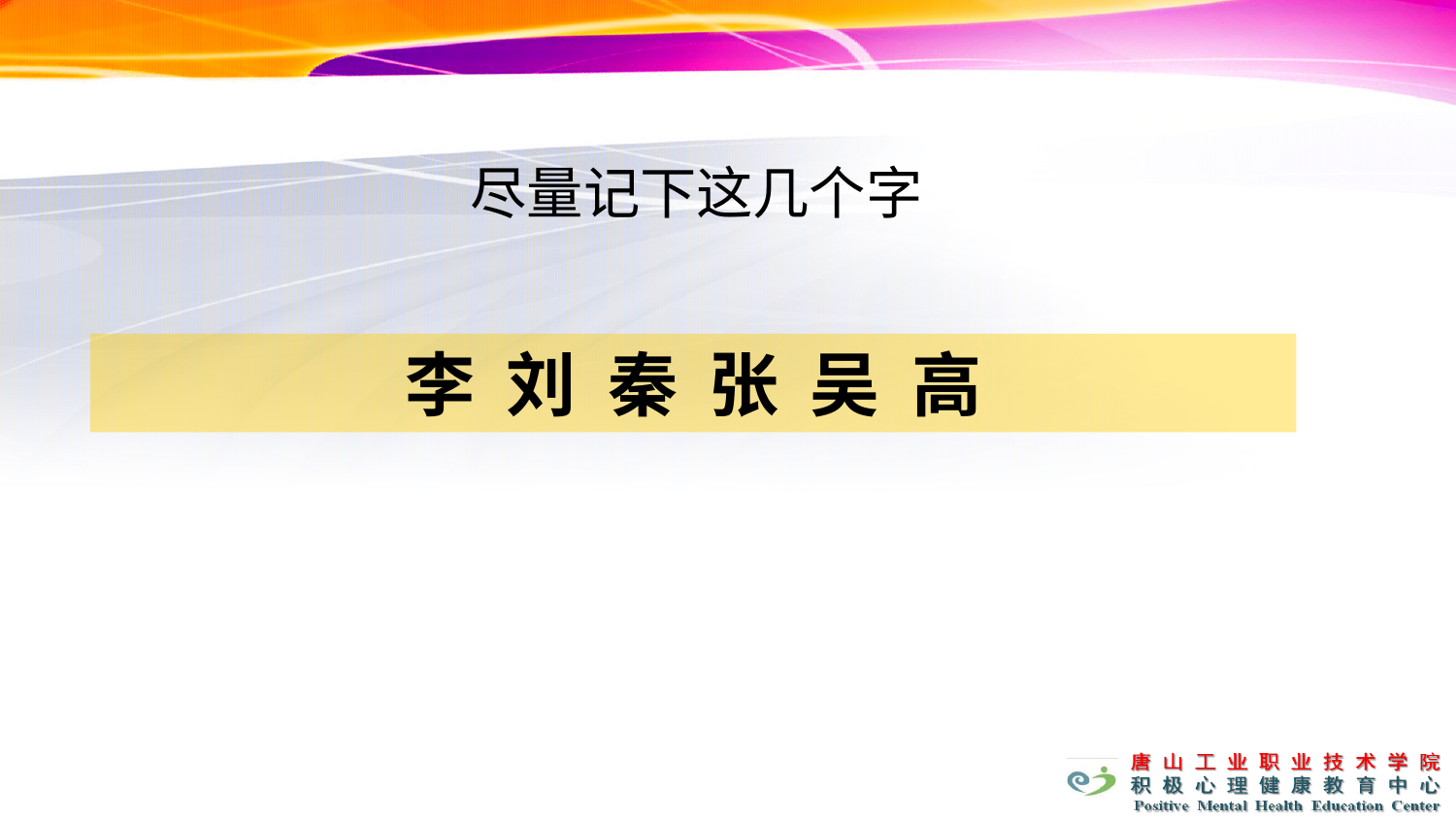

尽量记下这几个字

李  刘  秦  张  吴  高